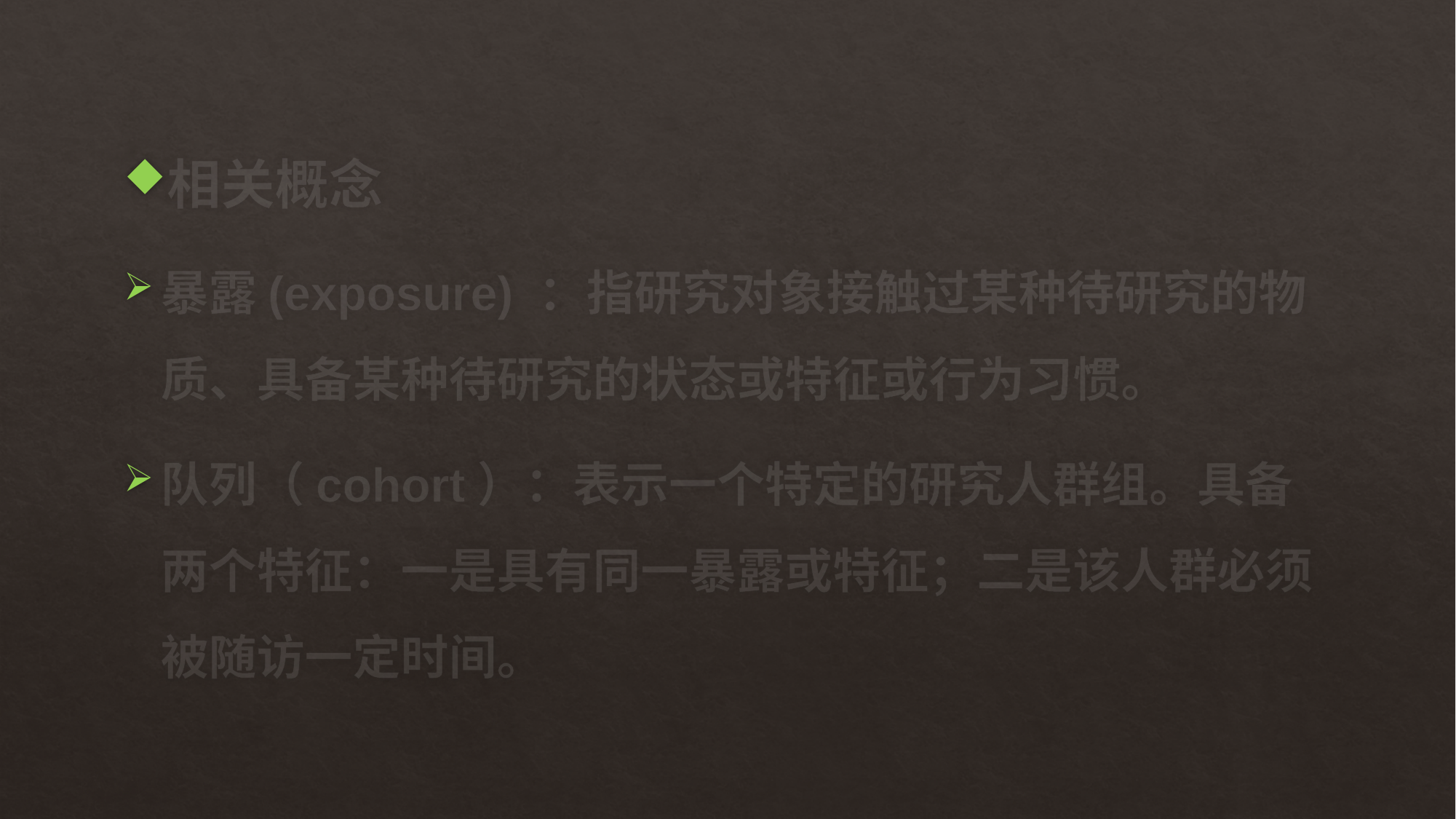

相关概念
暴露(exposure) ：指研究对象接触过某种待研究的物质、具备某种待研究的状态或特征或行为习惯。
队列（cohort）：表示一个特定的研究人群组。具备两个特征：一是具有同一暴露或特征；二是该人群必须被随访一定时间。